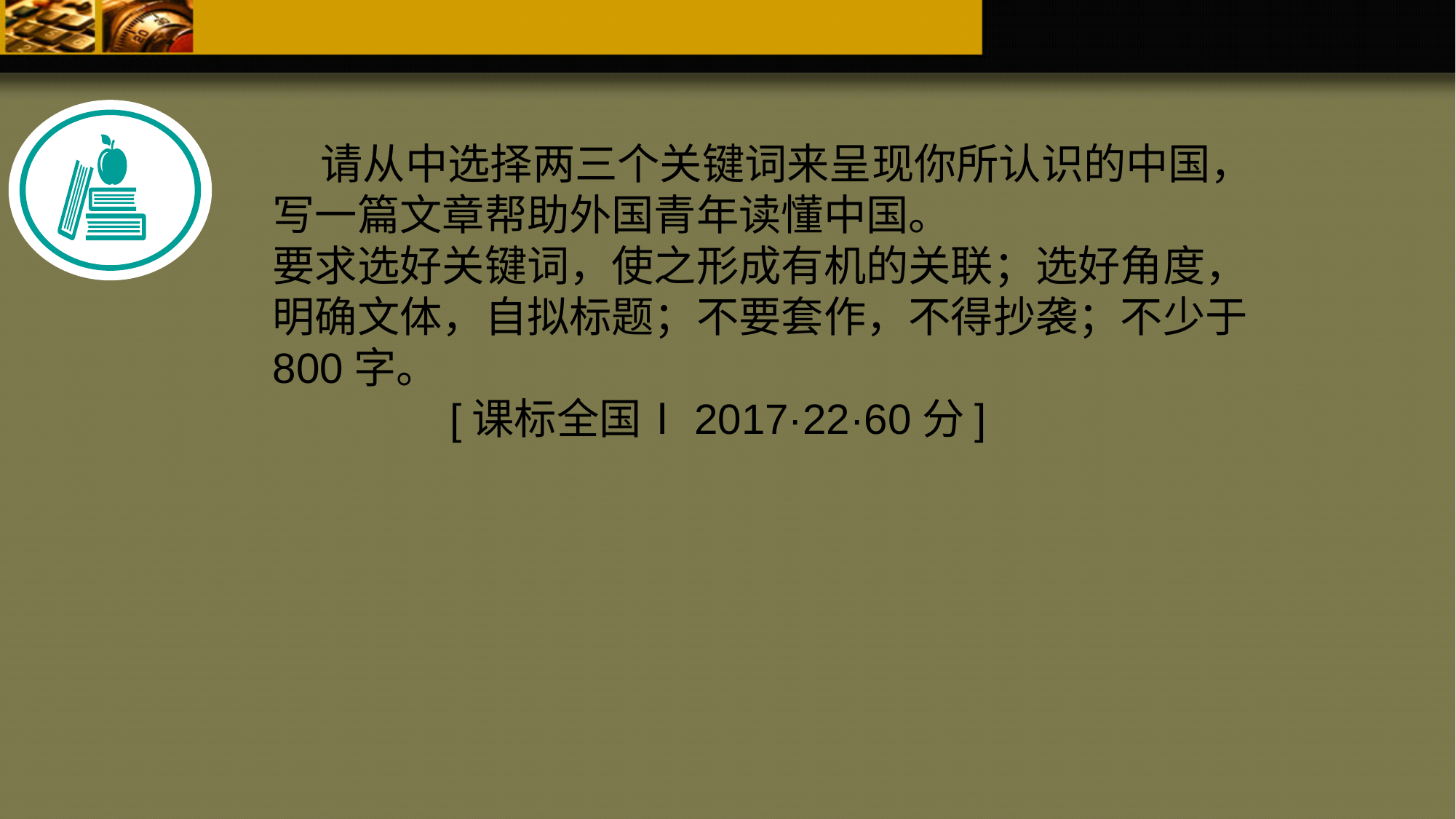

请从中选择两三个关键词来呈现你所认识的中国，写一篇文章帮助外国青年读懂中国。
要求选好关键词，使之形成有机的关联；选好角度，明确文体，自拟标题；不要套作，不得抄袭；不少于800字。
               [课标全国Ⅰ2017·22·60分]